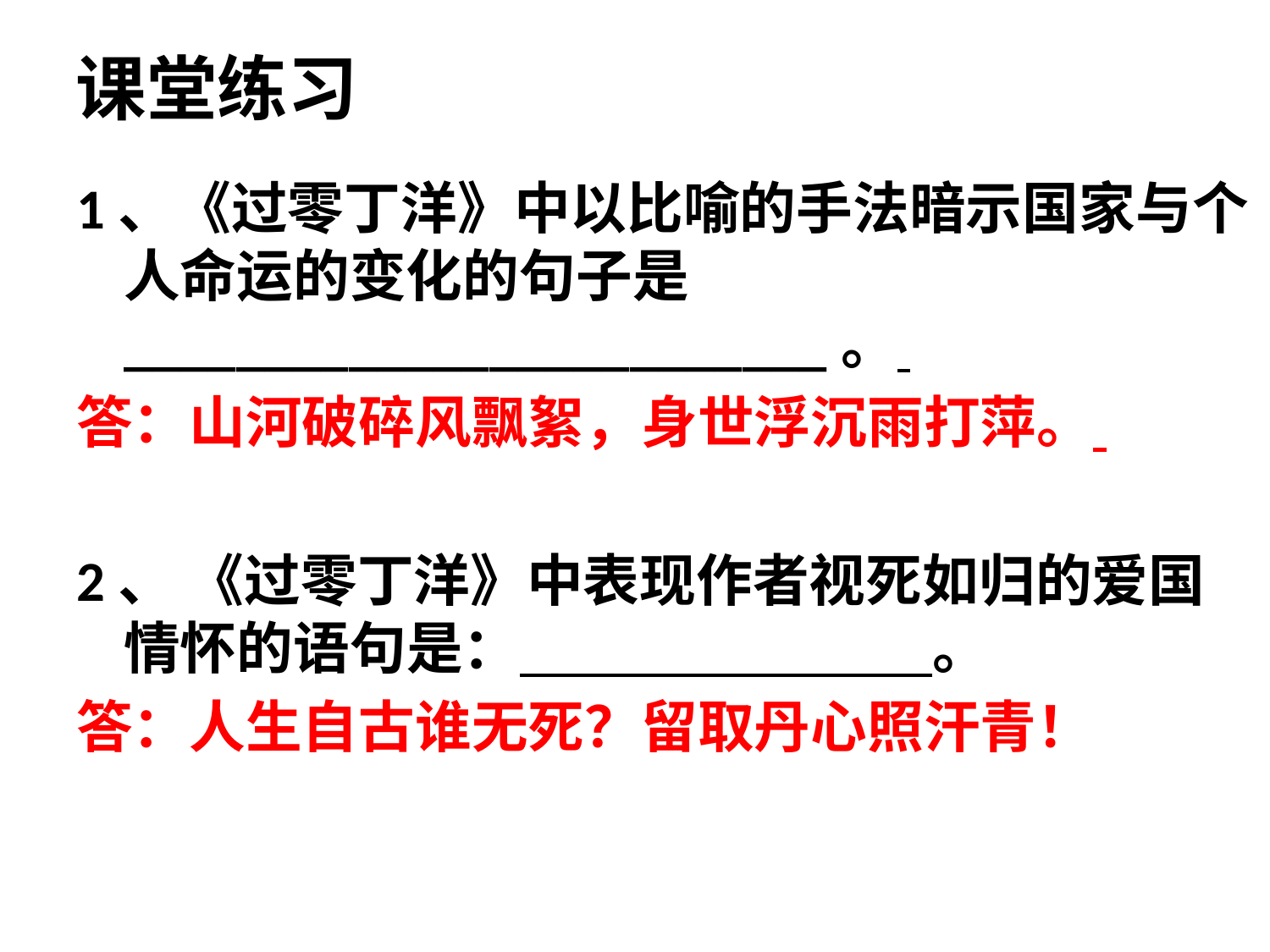

课堂练习
1、《过零丁洋》中以比喻的手法暗示国家与个人命运的变化的句子是_________________________。
答：山河破碎风飘絮，身世浮沉雨打萍。

2、 《过零丁洋》中表现作者视死如归的爱国情怀的语句是：                                。
答：人生自古谁无死？留取丹心照汗青！